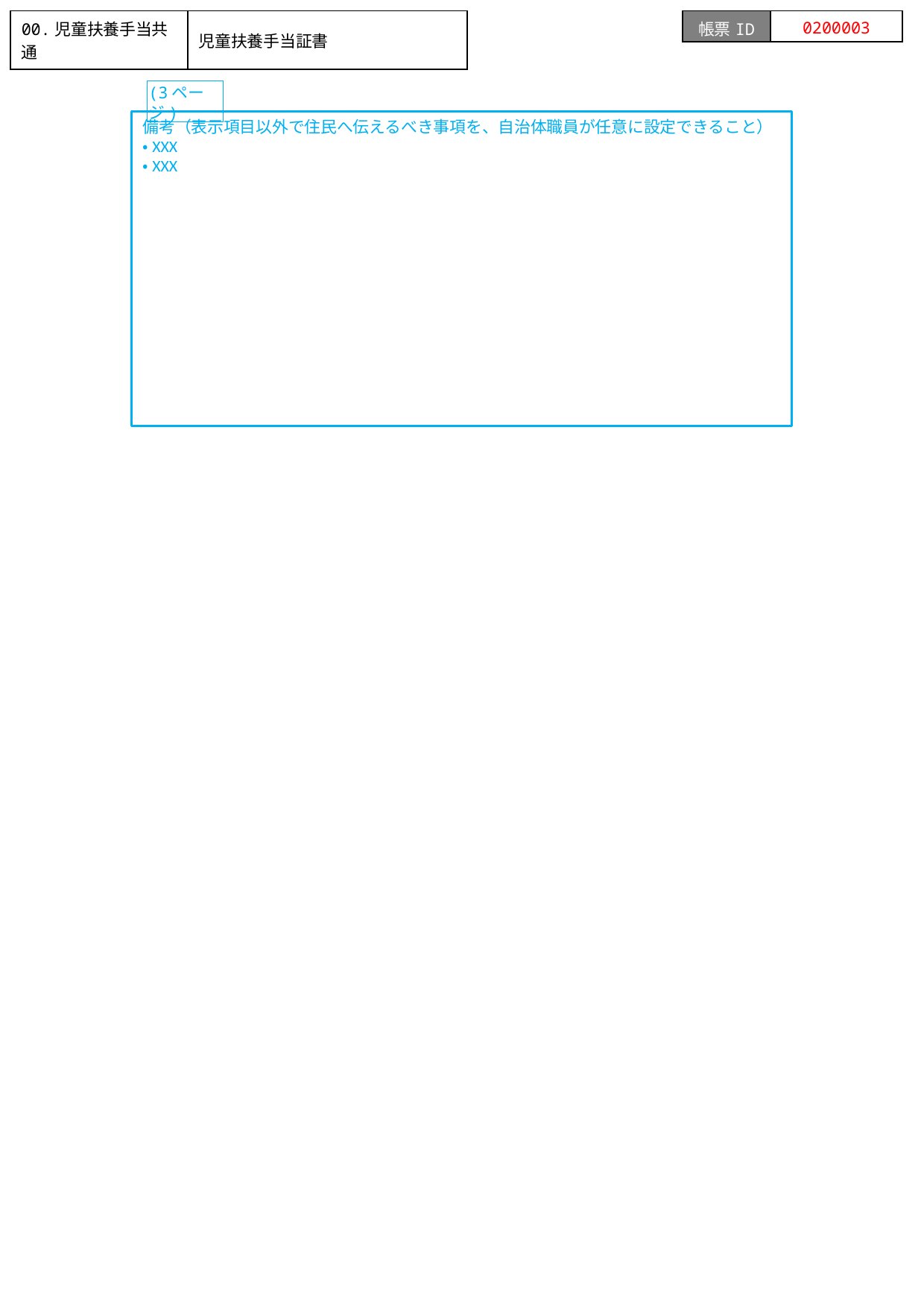

| 00.児童扶養手当共通 | 児童扶養手当証書 |
| --- | --- |
| 帳票ID | 0200003 |
| --- | --- |
(3ページ)
備考（表示項目以外で住民へ伝えるべき事項を、自治体職員が任意に設定できること）
・XXX
・XXX